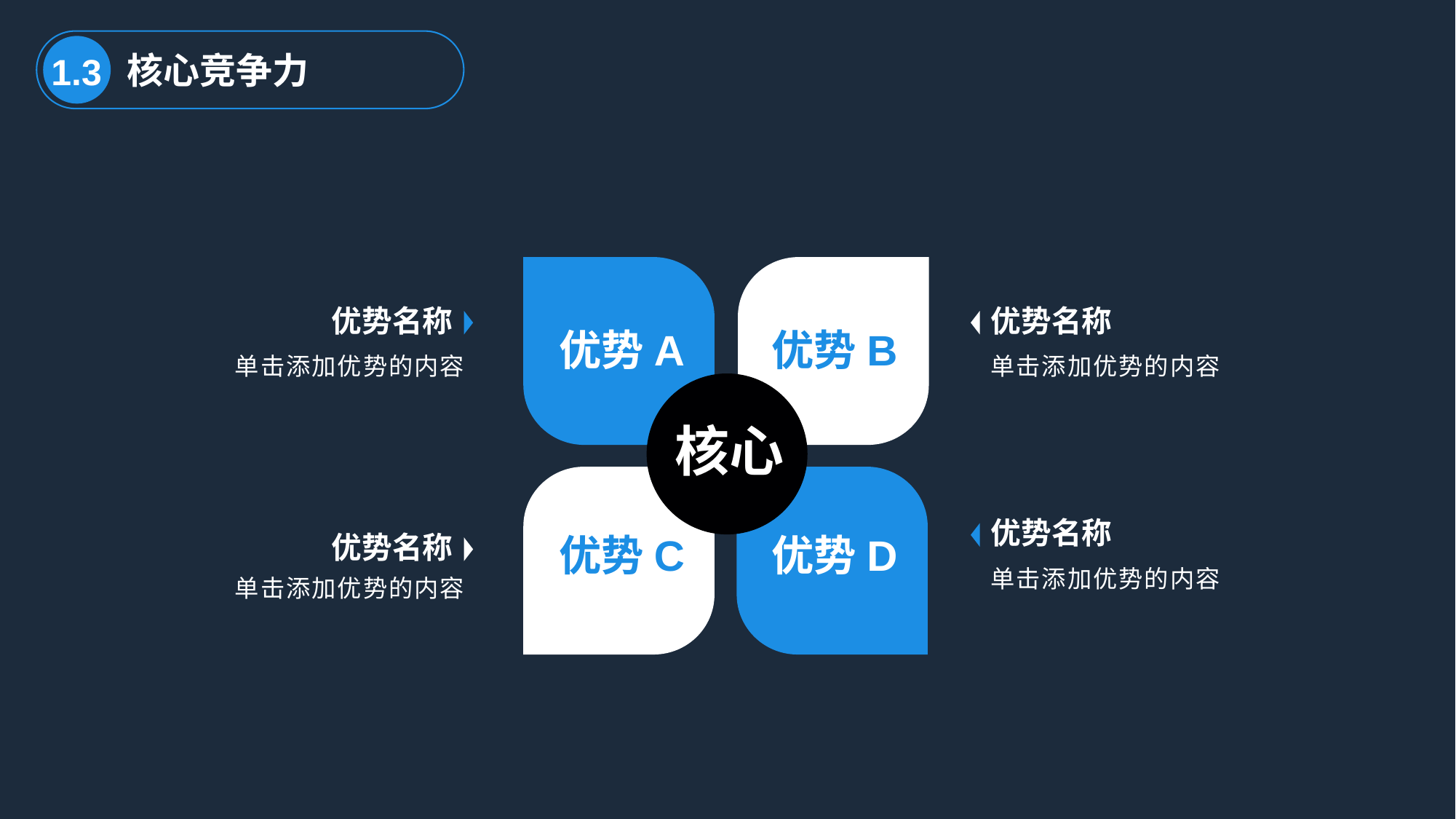

核心竞争力
1.3

优势名称
优势名称

优势A
优势B
单击添加优势的内容
单击添加优势的内容

核心

优势名称
优势名称
优势C
优势D

单击添加优势的内容
单击添加优势的内容